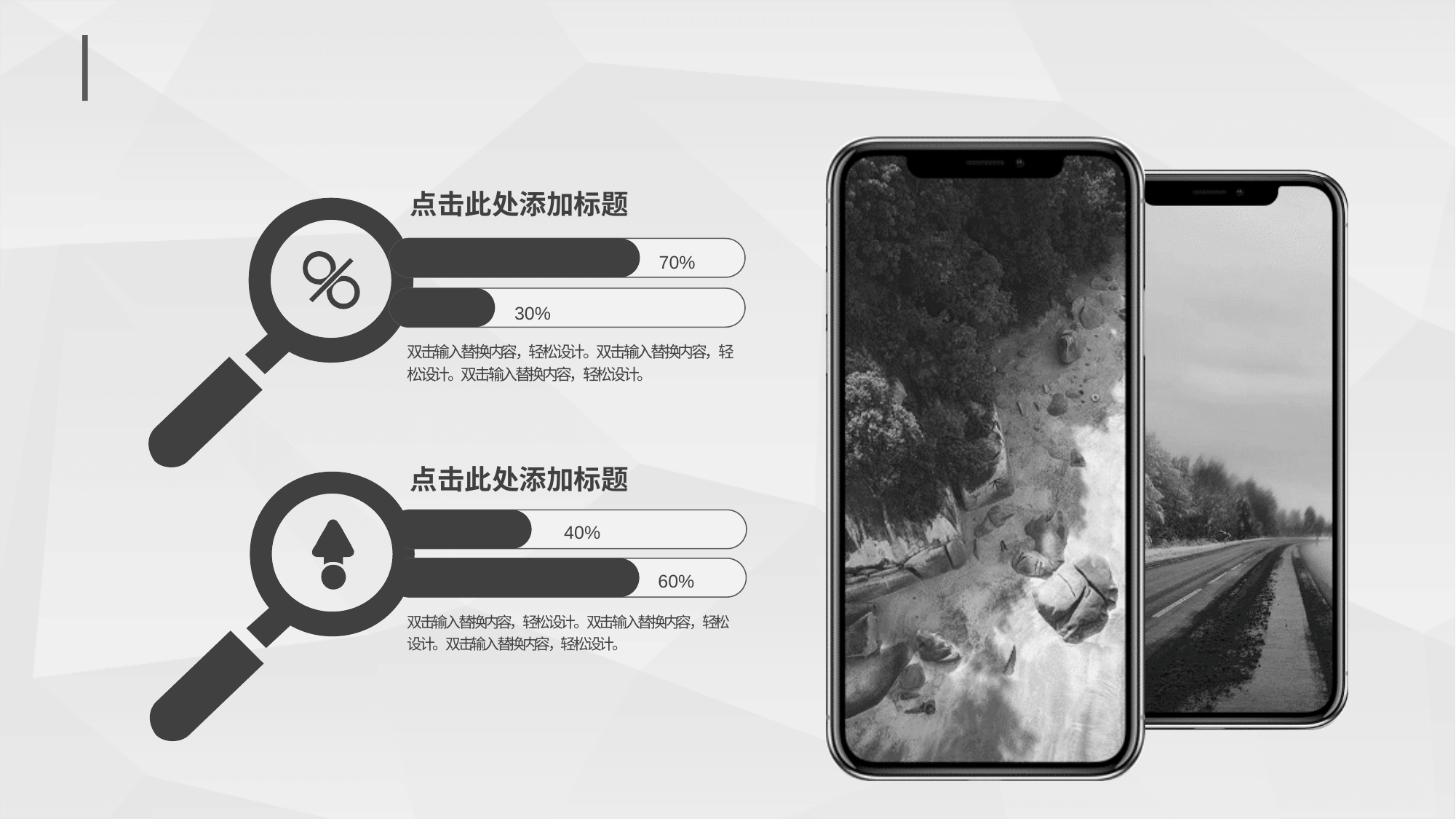

#

点击此处添加标题

70%

30%
双击输入替换内容，轻松设计。双击输入替换内容，轻松设计。双击输入替换内容，轻松设计。

点击此处添加标题

40%

60%
双击输入替换内容，轻松设计。双击输入替换内容，轻松设计。双击输入替换内容，轻松设计。